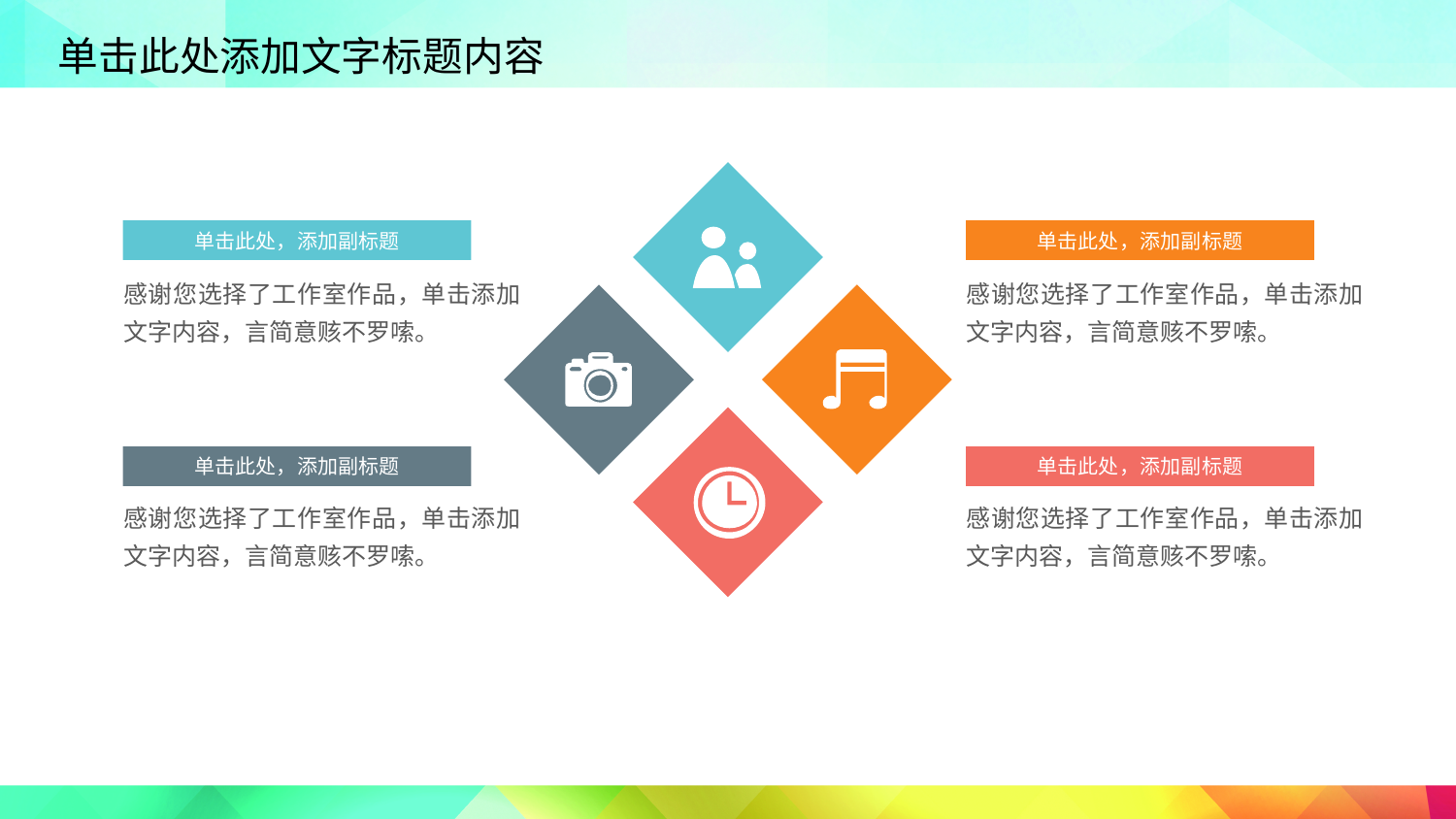

单击此处，添加副标题
感谢您选择了工作室作品，单击添加文字内容，言简意赅不罗嗦。
单击此处，添加副标题
感谢您选择了工作室作品，单击添加文字内容，言简意赅不罗嗦。
单击此处，添加副标题
感谢您选择了工作室作品，单击添加文字内容，言简意赅不罗嗦。
单击此处，添加副标题
感谢您选择了工作室作品，单击添加文字内容，言简意赅不罗嗦。